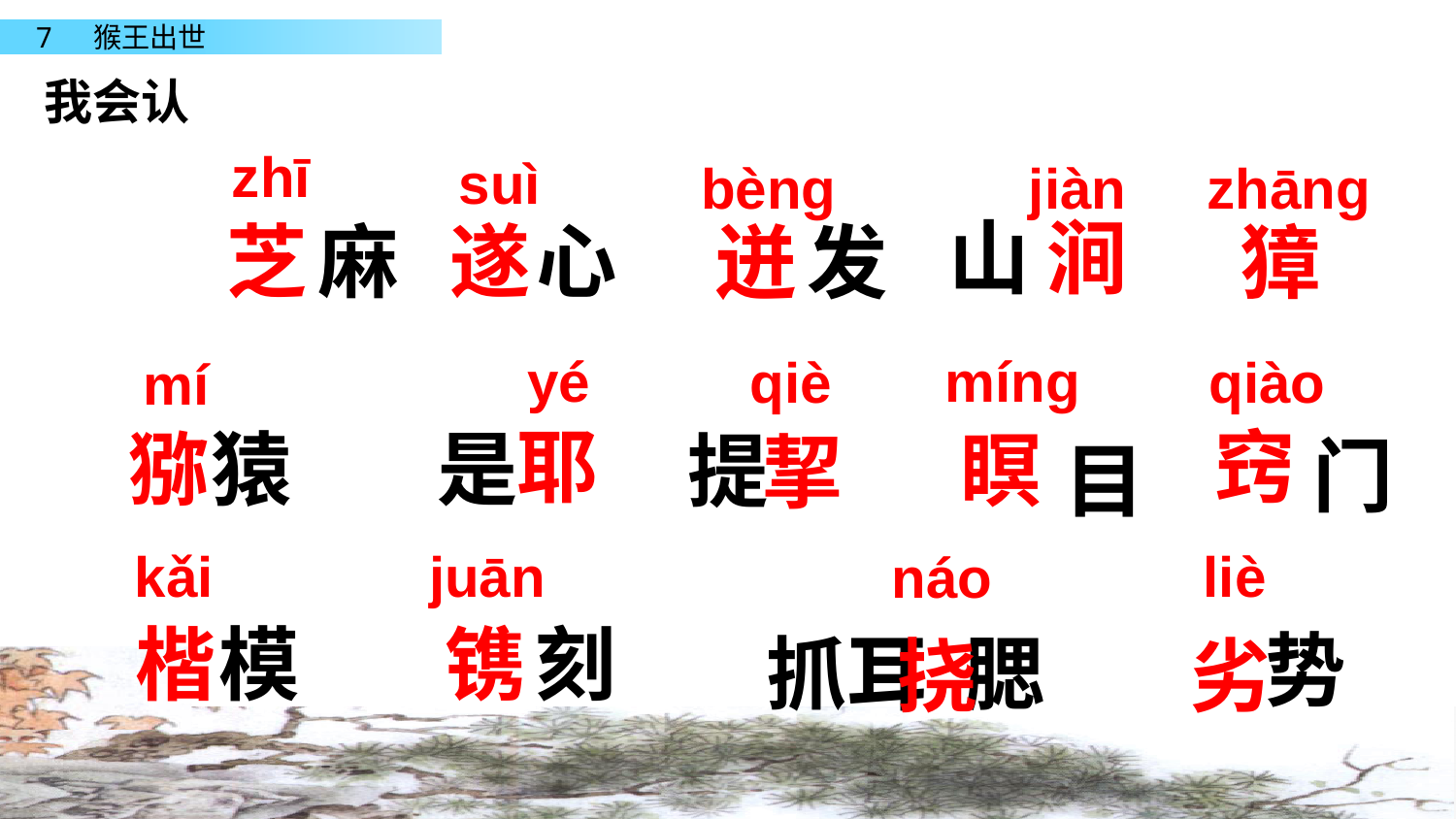

我会认

zhī
suì
bènɡ
jiàn
zhāng
山
涧
芝
麻
遂
心
迸
发
獐
yé
mínɡ
qiè
qiào
mí
耶
窍
猿
是
猕
瞑
提
挈
门
目
kǎi
juān
liè
náo
楷
模
镌
刻
势
抓耳  腮
挠
劣